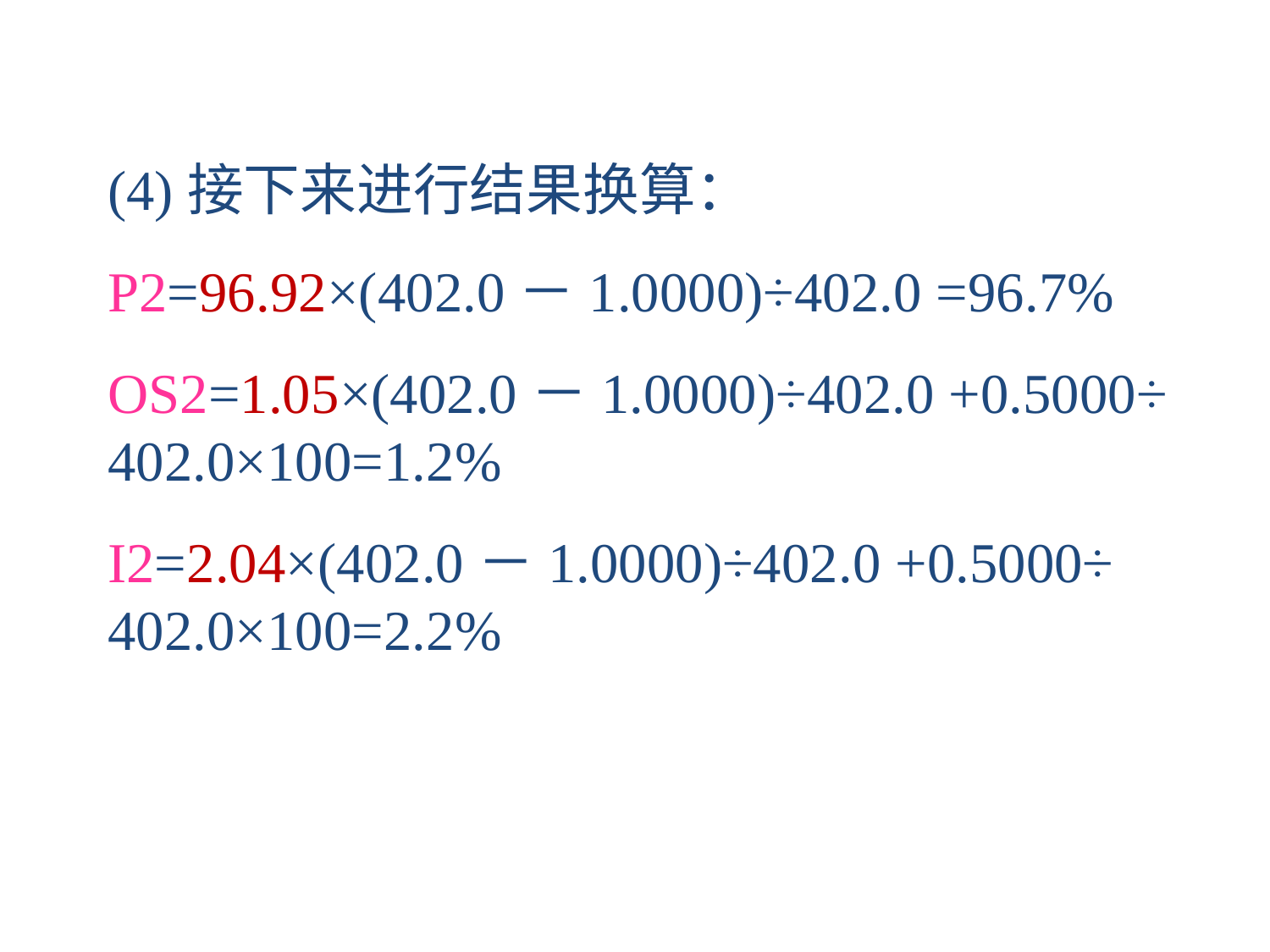

(4)接下来进行结果换算：
P2=96.92×(402.0－1.0000)÷402.0 =96.7%
OS2=1.05×(402.0－1.0000)÷402.0 +0.5000÷ 402.0×100=1.2%
I2=2.04×(402.0－1.0000)÷402.0 +0.5000÷ 402.0×100=2.2%